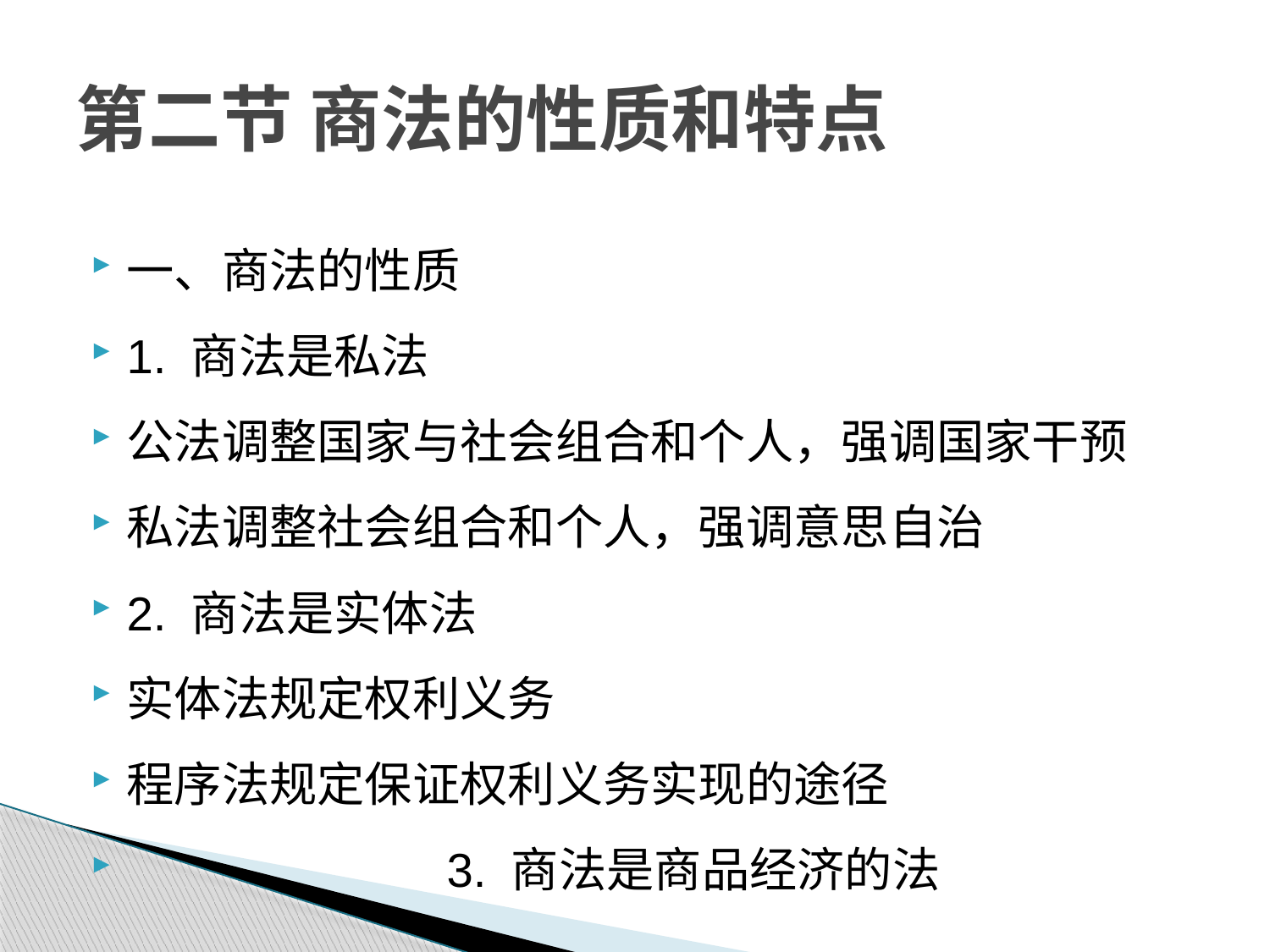

# 第二节 商法的性质和特点
一、商法的性质
1. 商法是私法
公法调整国家与社会组合和个人，强调国家干预
私法调整社会组合和个人，强调意思自治
2. 商法是实体法
实体法规定权利义务
程序法规定保证权利义务实现的途径
                        3. 商法是商品经济的法